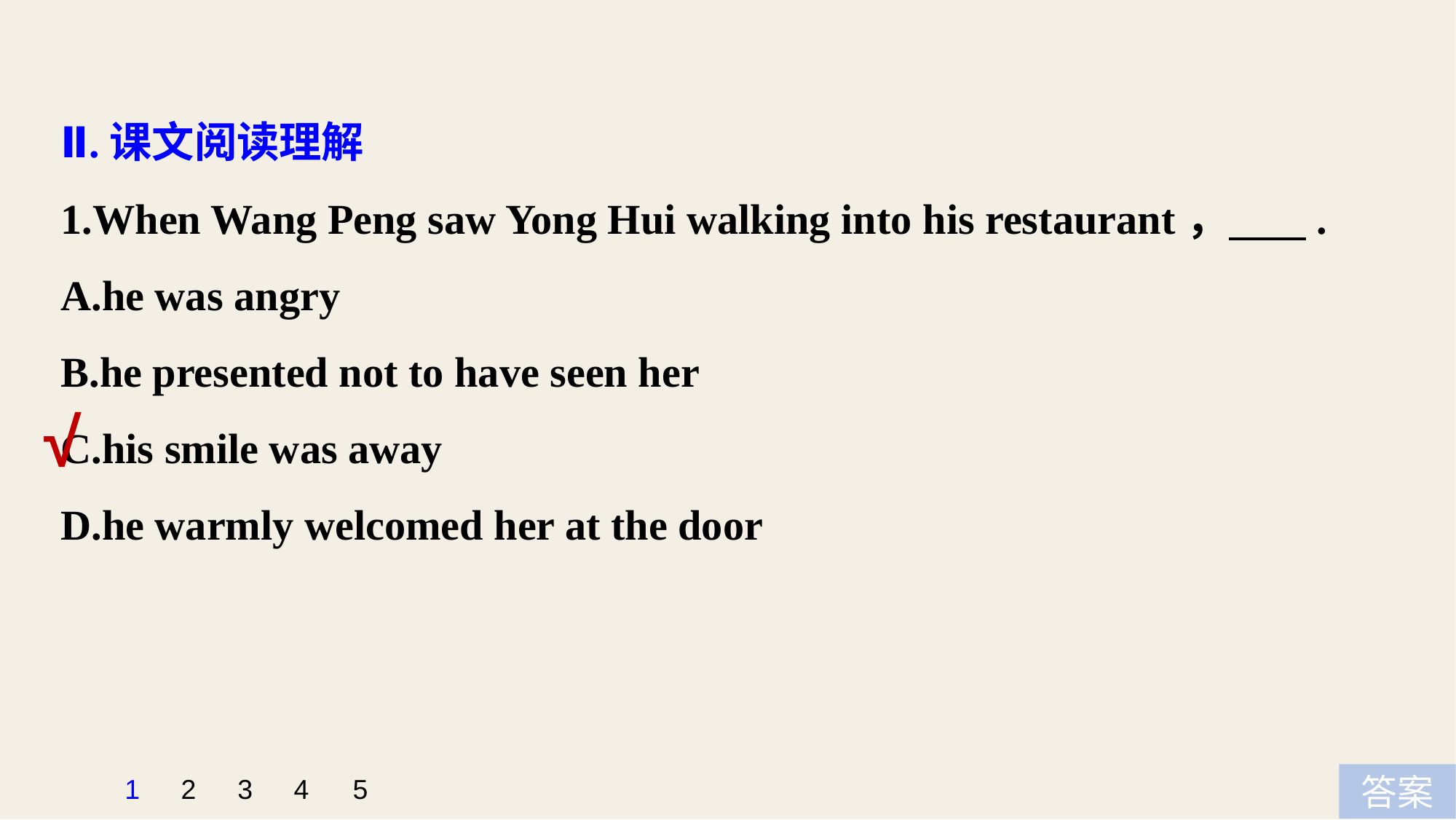

Ⅱ.课文阅读理解
1.When Wang Peng saw Yong Hui walking into his restaurant，        .
A.he was angry
B.he presented not to have seen her
C.his smile was away
D.he warmly welcomed her at the door
√
5
1
2
3
4
答案